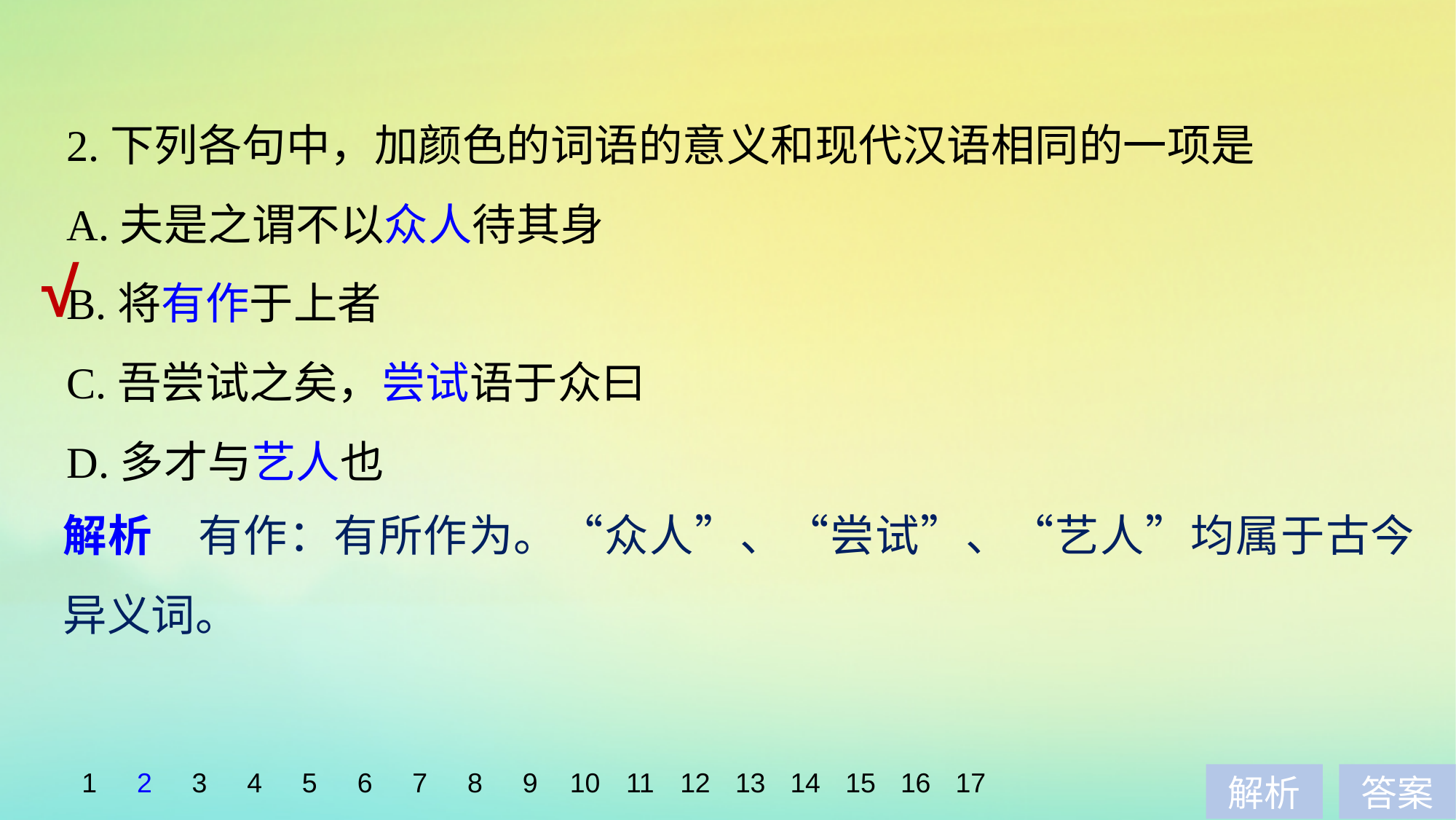

2.下列各句中，加颜色的词语的意义和现代汉语相同的一项是
A.夫是之谓不以众人待其身
B.将有作于上者
C.吾尝试之矣，尝试语于众曰
D.多才与艺人也
√
解析　有作：有所作为。“众人”、“尝试”、“艺人”均属于古今异义词。
1
2
3
4
5
6
7
8
9
10
11
12
13
14
15
16
17
解析
答案